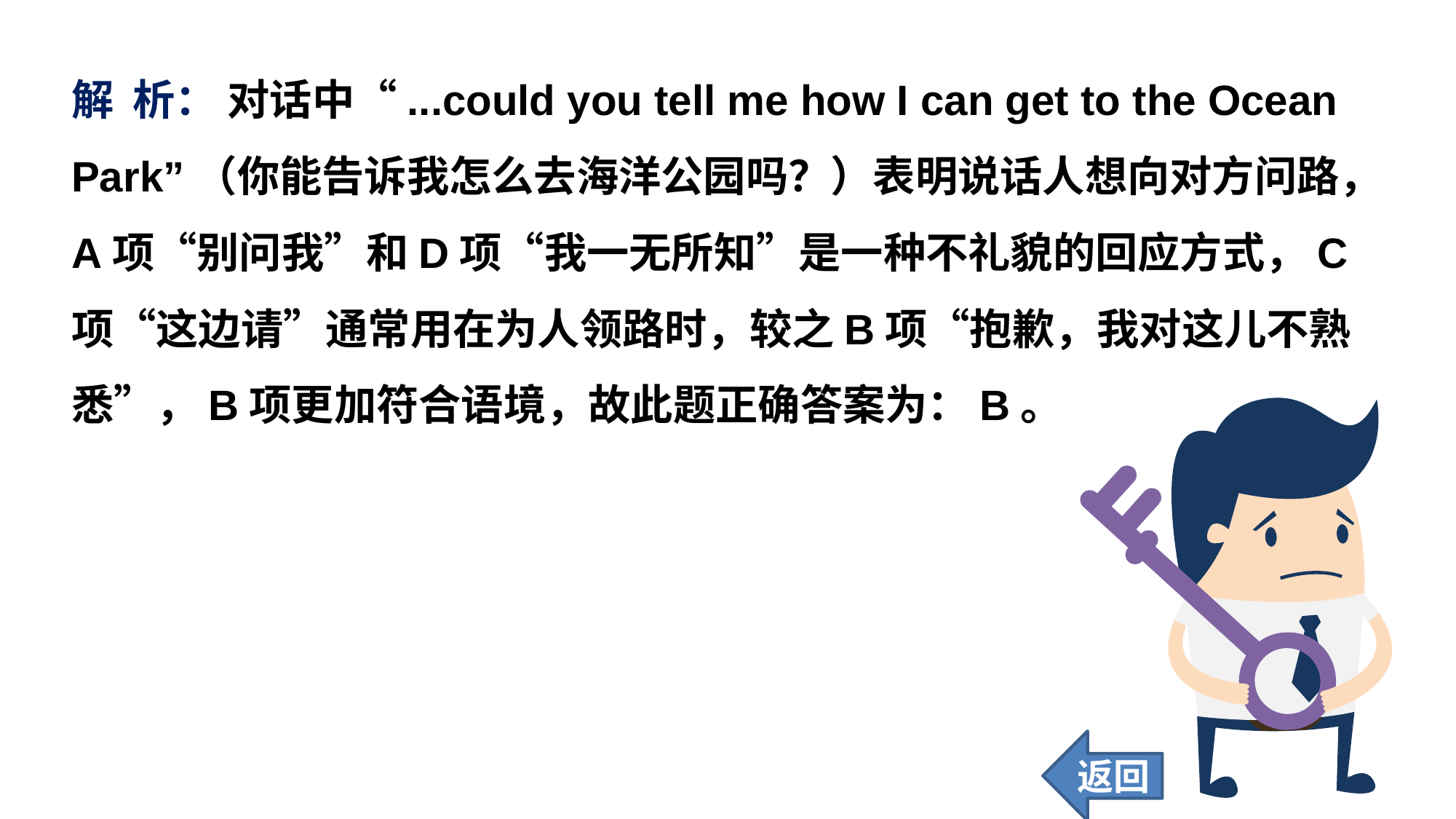

解  析： 对话中“...could you tell me how I can get to the Ocean Park”（你能告诉我怎么去海洋公园吗？）表明说话人想向对方问路，A项“别问我”和D项“我一无所知”是一种不礼貌的回应方式，C项“这边请”通常用在为人领路时，较之B项“抱歉，我对这儿不熟悉”，B项更加符合语境，故此题正确答案为：B。

返回
127